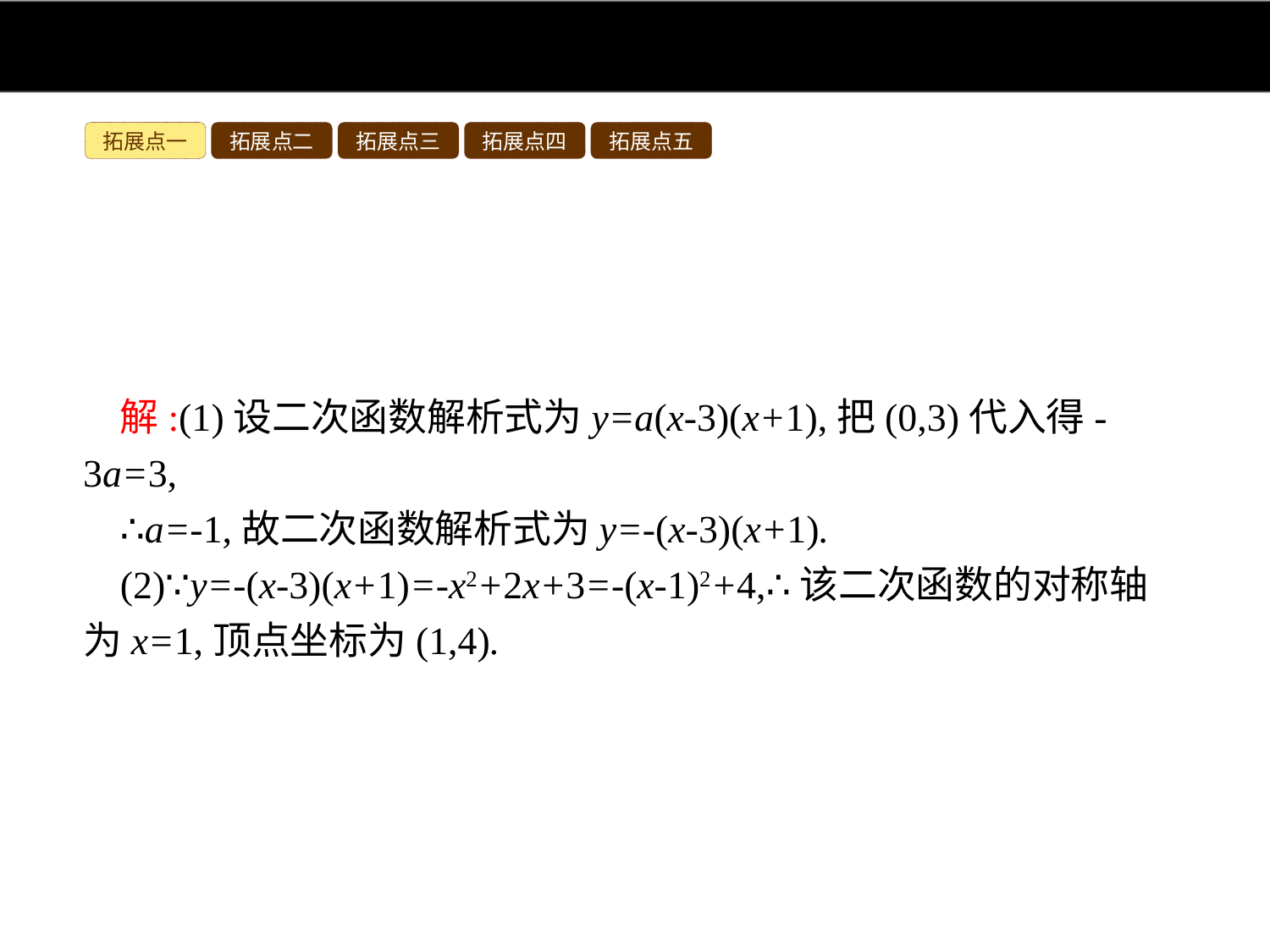

拓展点一
拓展点二
拓展点三
拓展点四
拓展点五
解:(1)设二次函数解析式为y=a(x-3)(x+1),把(0,3)代入得-3a=3,
∴a=-1,故二次函数解析式为y=-(x-3)(x+1).
(2)∵y=-(x-3)(x+1)=-x2+2x+3=-(x-1)2+4,∴该二次函数的对称轴为x=1,顶点坐标为(1,4).